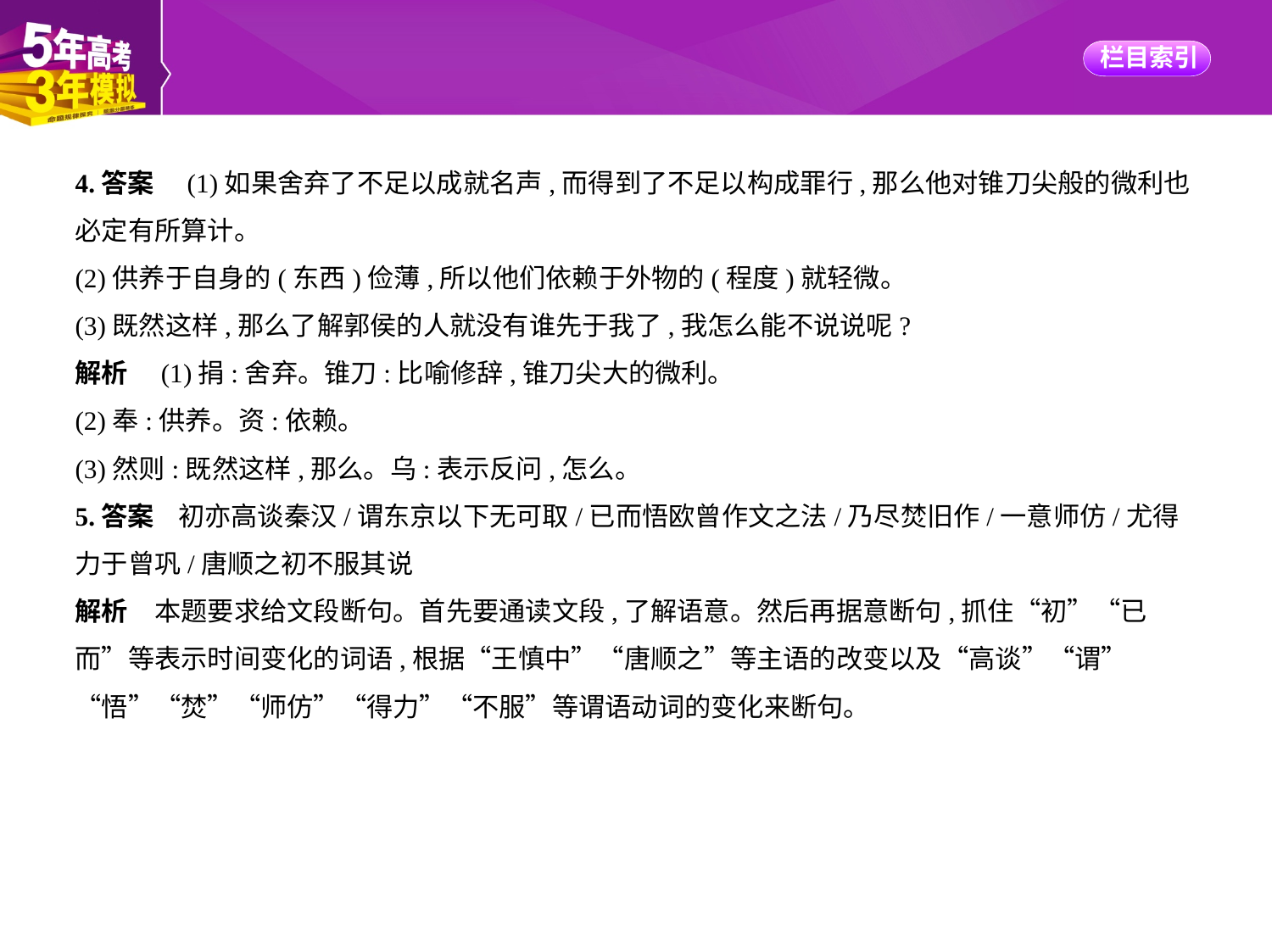

4.答案　(1)如果舍弃了不足以成就名声,而得到了不足以构成罪行,那么他对锥刀尖般的微利也
必定有所算计。
(2)供养于自身的(东西)俭薄,所以他们依赖于外物的(程度)就轻微。
(3)既然这样,那么了解郭侯的人就没有谁先于我了,我怎么能不说说呢?
解析　(1)捐:舍弃。锥刀:比喻修辞,锥刀尖大的微利。
(2)奉:供养。资:依赖。
(3)然则:既然这样,那么。乌:表示反问,怎么。
5.答案    初亦高谈秦汉/谓东京以下无可取/已而悟欧曾作文之法/乃尽焚旧作/一意师仿/尤得力于曾巩/唐顺之初不服其说
解析　本题要求给文段断句。首先要通读文段,了解语意。然后再据意断句,抓住“初”“已
而”等表示时间变化的词语,根据“王慎中”“唐顺之”等主语的改变以及“高谈”“谓”
“悟”“焚”“师仿”“得力”“不服”等谓语动词的变化来断句。